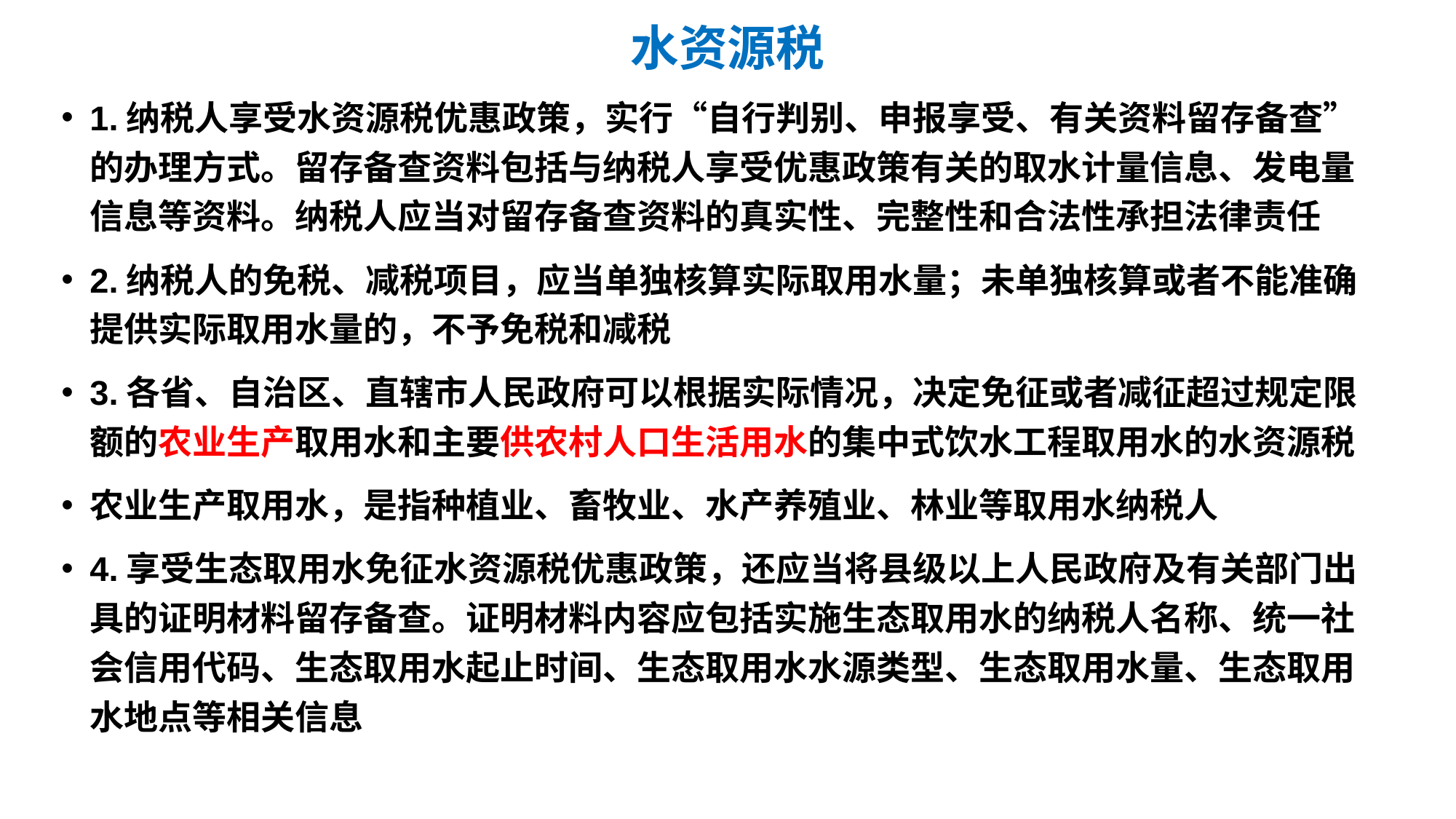

# 水资源税
1.纳税人享受水资源税优惠政策，实行“自行判别、申报享受、有关资料留存备查”的办理方式。留存备查资料包括与纳税人享受优惠政策有关的取水计量信息、发电量信息等资料。纳税人应当对留存备查资料的真实性、完整性和合法性承担法律责任
2.纳税人的免税、减税项目，应当单独核算实际取用水量；未单独核算或者不能准确提供实际取用水量的，不予免税和减税
3.各省、自治区、直辖市人民政府可以根据实际情况，决定免征或者减征超过规定限额的农业生产取用水和主要供农村人口生活用水的集中式饮水工程取用水的水资源税
农业生产取用水，是指种植业、畜牧业、水产养殖业、林业等取用水纳税人
4.享受生态取用水免征水资源税优惠政策，还应当将县级以上人民政府及有关部门出具的证明材料留存备查。证明材料内容应包括实施生态取用水的纳税人名称、统一社会信用代码、生态取用水起止时间、生态取用水水源类型、生态取用水量、生态取用水地点等相关信息